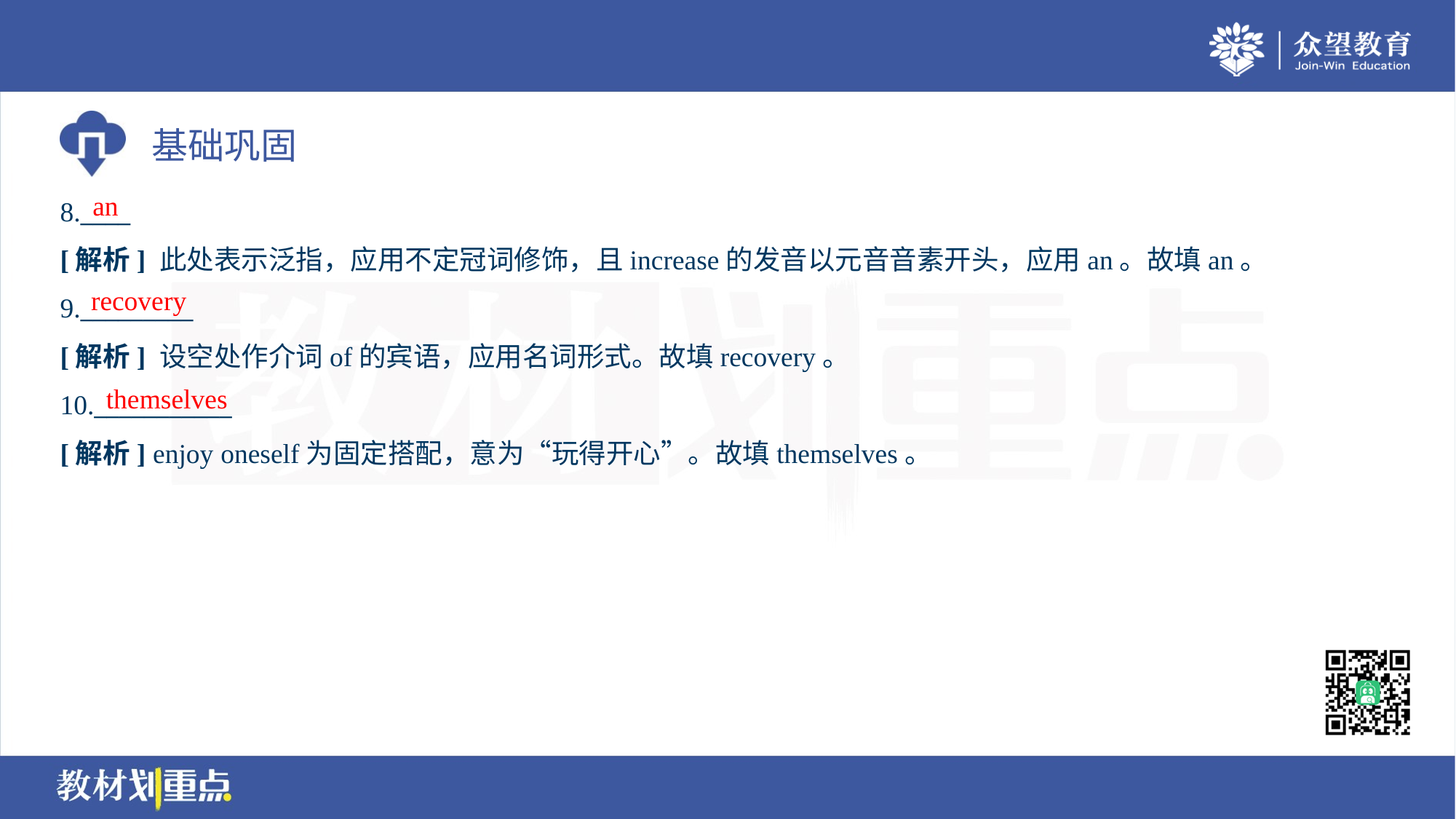

an
8.____
[解析] 此处表示泛指，应用不定冠词修饰，且increase的发音以元音音素开头，应用an。故填an。
recovery
9._________
[解析] 设空处作介词of的宾语，应用名词形式。故填recovery。
themselves
10.___________
[解析] enjoy oneself为固定搭配，意为“玩得开心”。故填themselves。